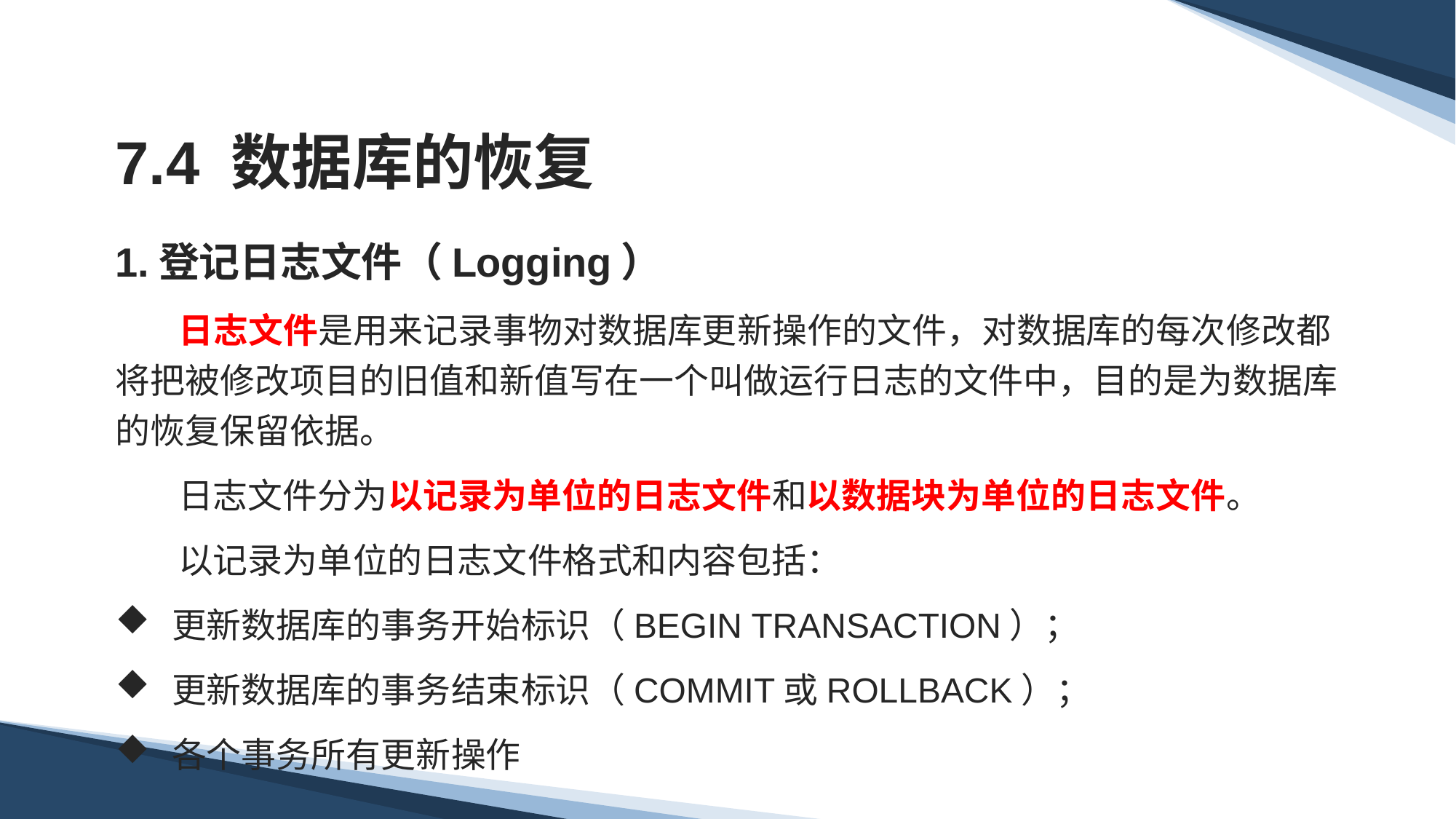

# 7.4 数据库的恢复
1.登记日志文件（Logging）
       日志文件是用来记录事物对数据库更新操作的文件，对数据库的每次修改都将把被修改项目的旧值和新值写在一个叫做运行日志的文件中，目的是为数据库的恢复保留依据。
       日志文件分为以记录为单位的日志文件和以数据块为单位的日志文件。
       以记录为单位的日志文件格式和内容包括：
更新数据库的事务开始标识（BEGIN TRANSACTION）；
更新数据库的事务结束标识（COMMIT或ROLLBACK）；
各个事务所有更新操作